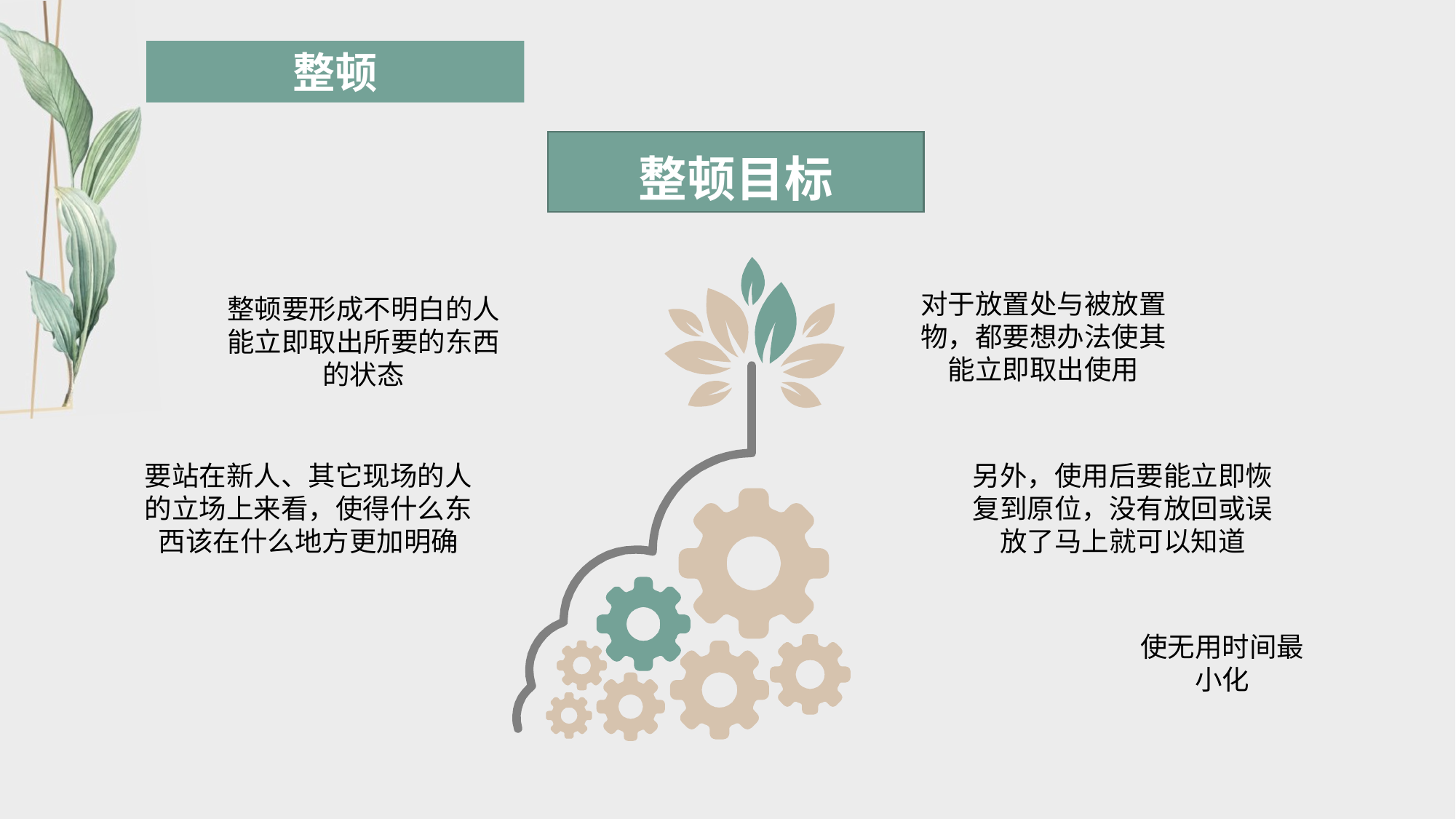

整顿目标

对于放置处与被放置物，都要想办法使其能立即取出使用

整顿要形成不明白的人能立即取出所要的东西的状态

要站在新人、其它现场的人的立场上来看，使得什么东西该在什么地方更加明确
另外，使用后要能立即恢复到原位，没有放回或误放了马上就可以知道

使无用时间最小化